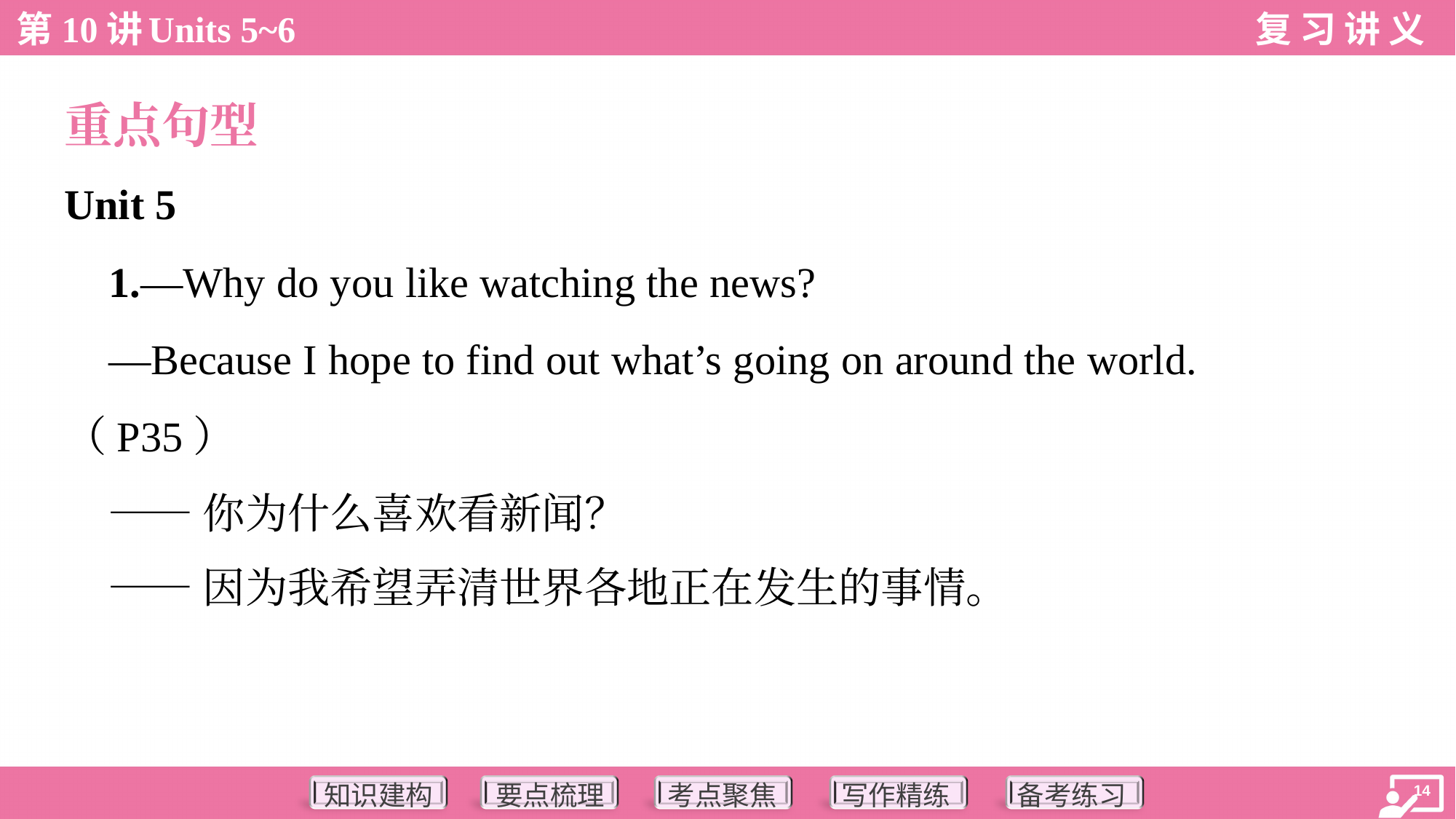

重点句型
Unit 5
    1.—Why do you like watching the news?
    —Because I hope to find out what’s going on around the world.
（P35）
    ——你为什么喜欢看新闻？
    ——因为我希望弄清世界各地正在发生的事情。